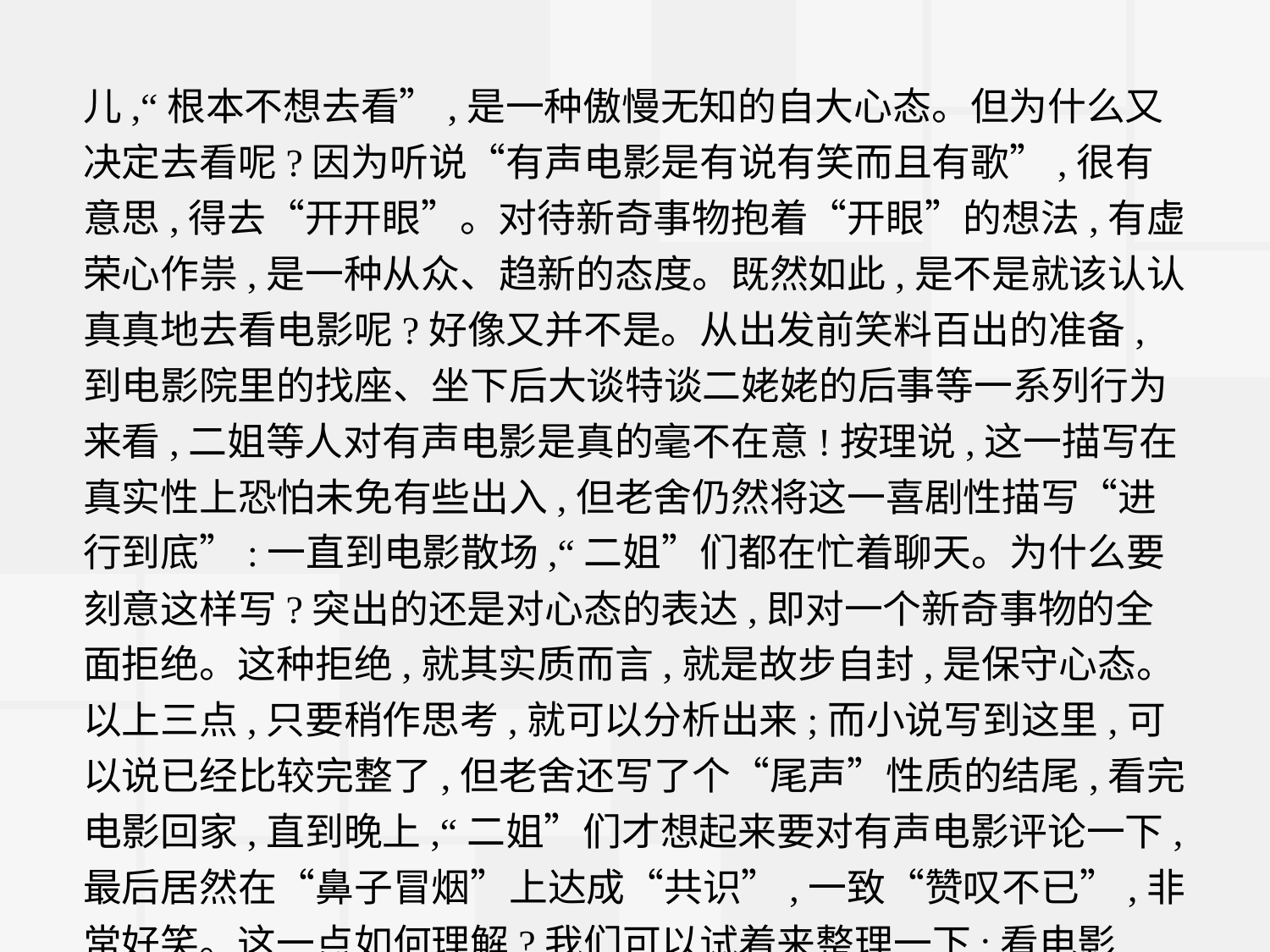

儿,“根本不想去看”,是一种傲慢无知的自大心态。但为什么又决定去看呢?因为听说“有声电影是有说有笑而且有歌”,很有意思,得去“开开眼”。对待新奇事物抱着“开眼”的想法,有虚荣心作祟,是一种从众、趋新的态度。既然如此,是不是就该认认真真地去看电影呢?好像又并不是。从出发前笑料百出的准备,到电影院里的找座、坐下后大谈特谈二姥姥的后事等一系列行为来看,二姐等人对有声电影是真的毫不在意!按理说,这一描写在真实性上恐怕未免有些出入,但老舍仍然将这一喜剧性描写“进行到底”:一直到电影散场,“二姐”们都在忙着聊天。为什么要刻意这样写?突出的还是对心态的表达,即对一个新奇事物的全面拒绝。这种拒绝,就其实质而言,就是故步自封,是保守心态。以上三点,只要稍作思考,就可以分析出来;而小说写到这里,可以说已经比较完整了,但老舍还写了个“尾声”性质的结尾,看完电影回家,直到晚上,“二姐”们才想起来要对有声电影评论一下,最后居然在“鼻子冒烟”上达成“共识”,一致“赞叹不已”,非常好笑。这一点如何理解?我们可以试着来整理一下:看电影